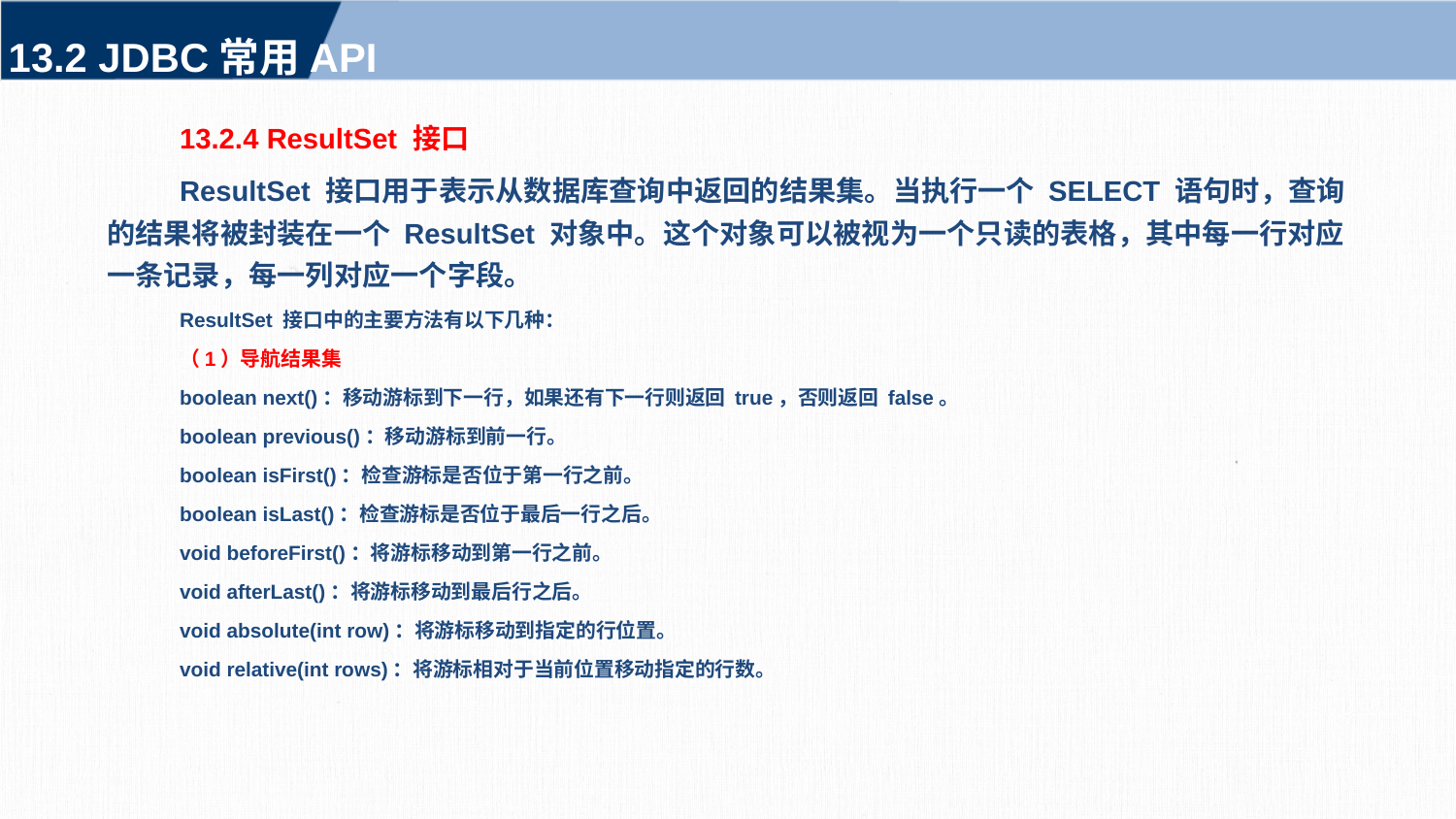

13.2 JDBC常用API

13.2.4 ResultSet 接口
ResultSet 接口用于表示从数据库查询中返回的结果集。当执行一个 SELECT 语句时，查询的结果将被封装在一个 ResultSet 对象中。这个对象可以被视为一个只读的表格，其中每一行对应一条记录，每一列对应一个字段。
ResultSet 接口中的主要方法有以下几种：
（1）导航结果集
boolean next()：移动游标到下一行，如果还有下一行则返回 true，否则返回 false。
boolean previous()：移动游标到前一行。
boolean isFirst()：检查游标是否位于第一行之前。
boolean isLast()：检查游标是否位于最后一行之后。
void beforeFirst()：将游标移动到第一行之前。
void afterLast()：将游标移动到最后行之后。
void absolute(int row)：将游标移动到指定的行位置。
void relative(int rows)：将游标相对于当前位置移动指定的行数。